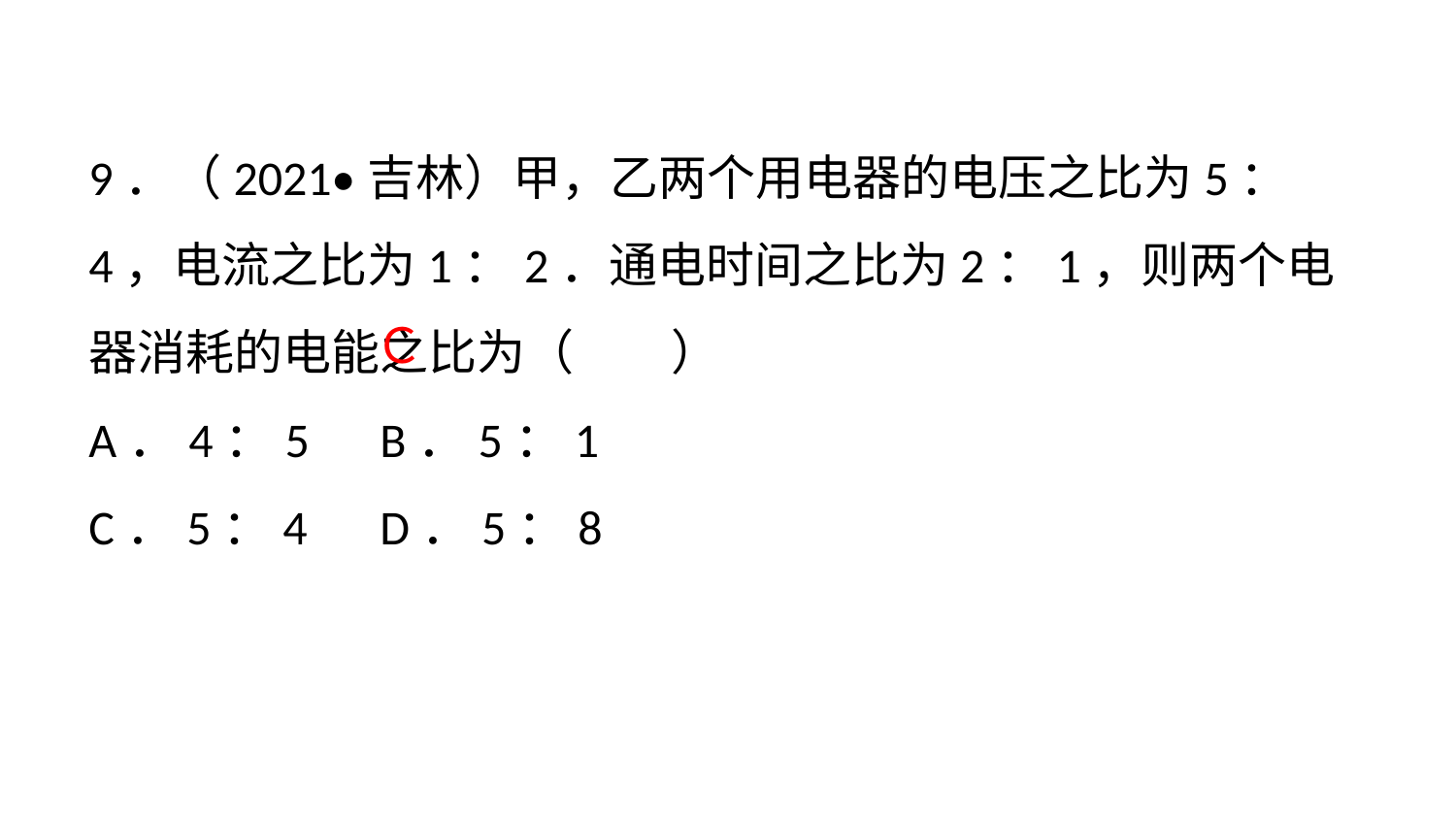

9．（2021•吉林）甲，乙两个用电器的电压之比为5：4，电流之比为1：2．通电时间之比为2：1，则两个电器消耗的电能之比为（　　）
A．4：5	B．5：1
C．5：4	D．5：8
Ｃ